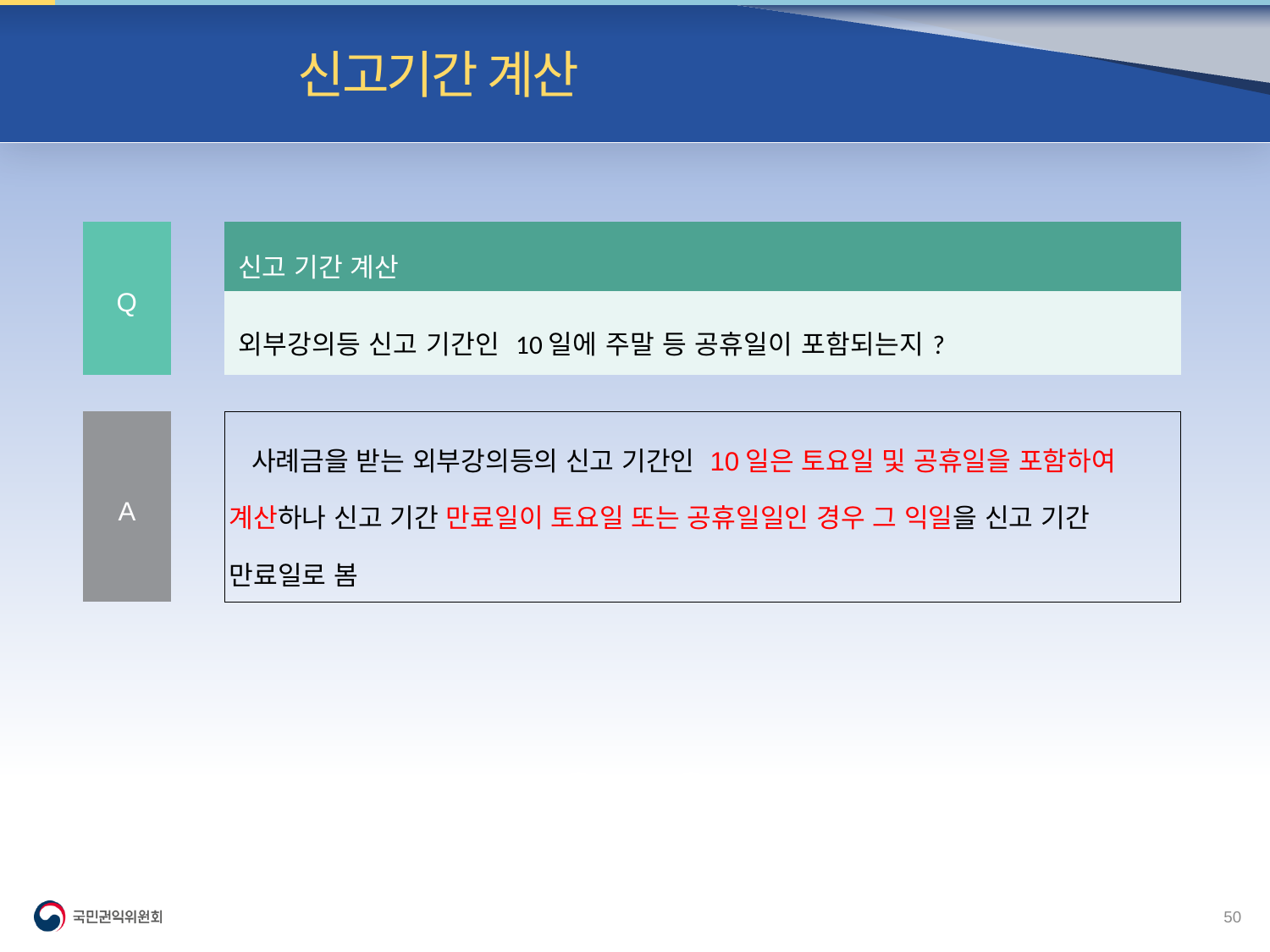

빈발 질의| 신고기간 계산

| Q |  | 신고 기간 계산 |
| --- | --- | --- |
|  |  | 외부강의등 신고 기간인 10일에 주말 등 공휴일이 포함되는지? |
|  |  |  |
| A |  | 사례금을 받는 외부강의등의 신고 기간인 10일은 토요일 및 공휴일을 포함하여 계산하나 신고 기간 만료일이 토요일 또는 공휴일일인 경우 그 익일을 신고 기간 만료일로 봄 |

50